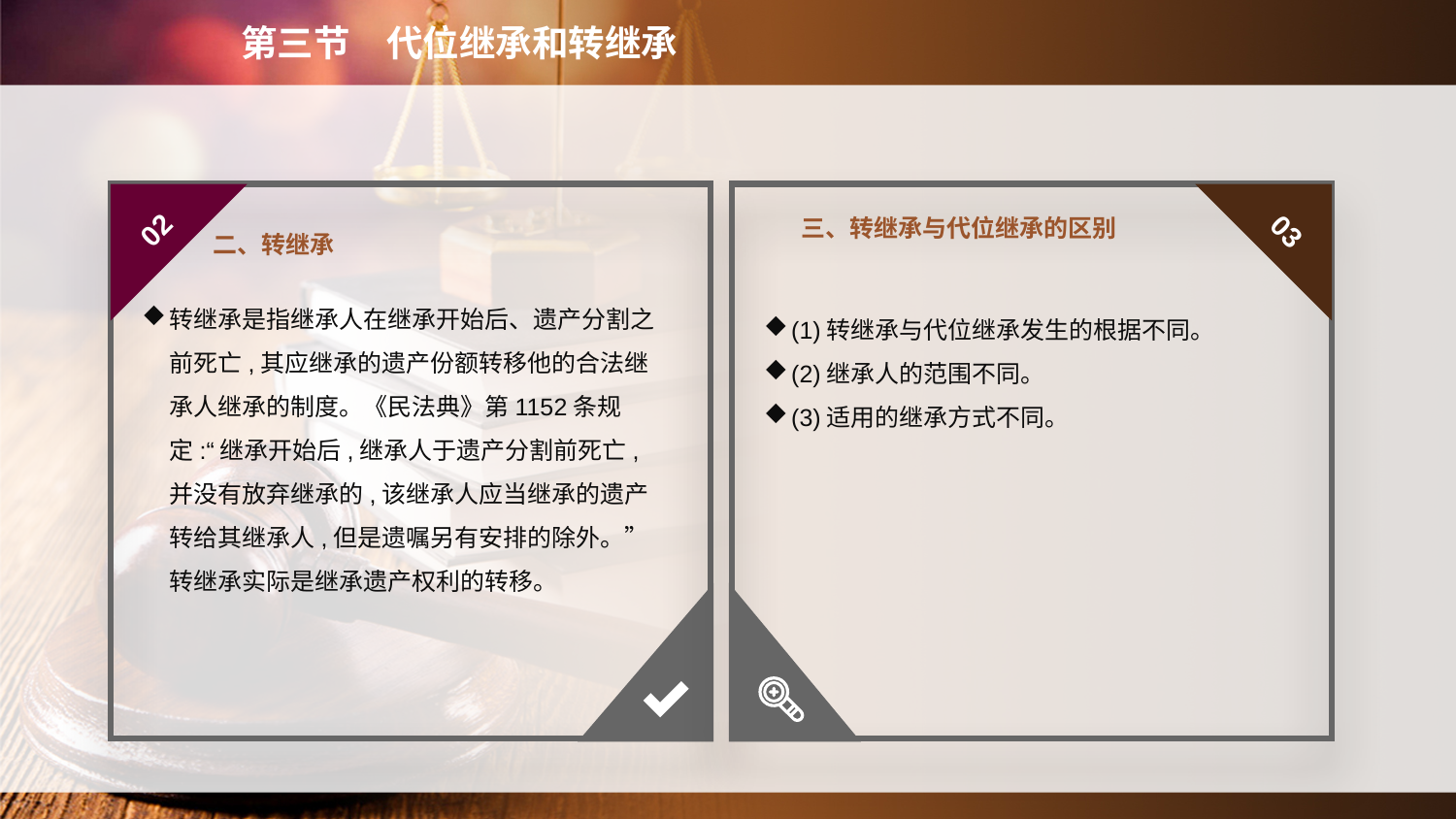

第三节　代位继承和转继承

二、转继承
三、转继承与代位继承的区别
02
03
转继承是指继承人在继承开始后、遗产分割之前死亡,其应继承的遗产份额转移他的合法继承人继承的制度。《民法典》第1152条规定:“继承开始后,继承人于遗产分割前死亡,并没有放弃继承的,该继承人应当继承的遗产转给其继承人,但是遗嘱另有安排的除外。”转继承实际是继承遗产权利的转移。
(1)转继承与代位继承发生的根据不同。
(2)继承人的范围不同。
(3)适用的继承方式不同。